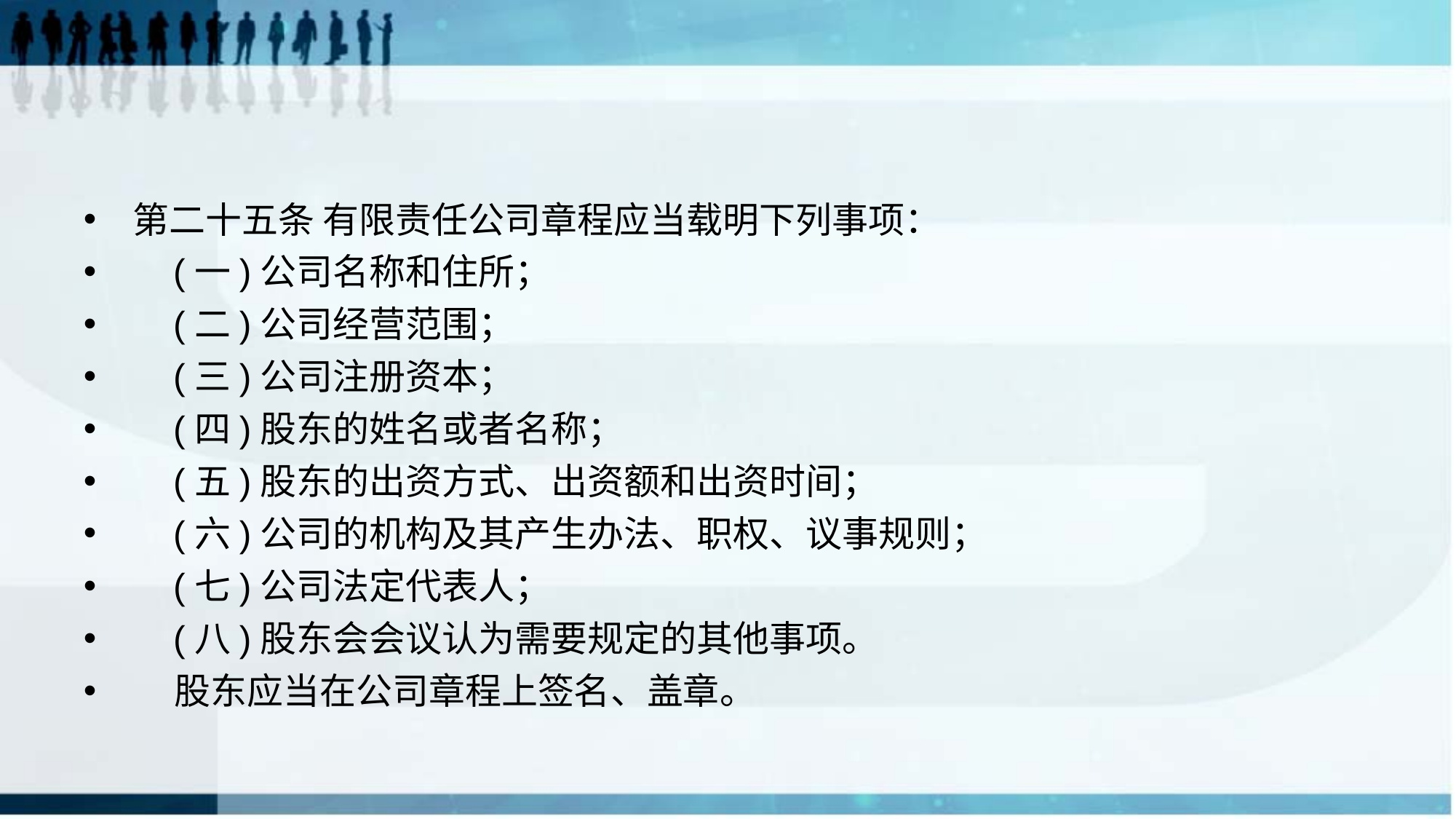

#
第二十五条 有限责任公司章程应当载明下列事项：
    (一)公司名称和住所；
    (二)公司经营范围；
    (三)公司注册资本；
    (四)股东的姓名或者名称；
    (五)股东的出资方式、出资额和出资时间；
    (六)公司的机构及其产生办法、职权、议事规则；
    (七)公司法定代表人；
    (八)股东会会议认为需要规定的其他事项。
    股东应当在公司章程上签名、盖章。